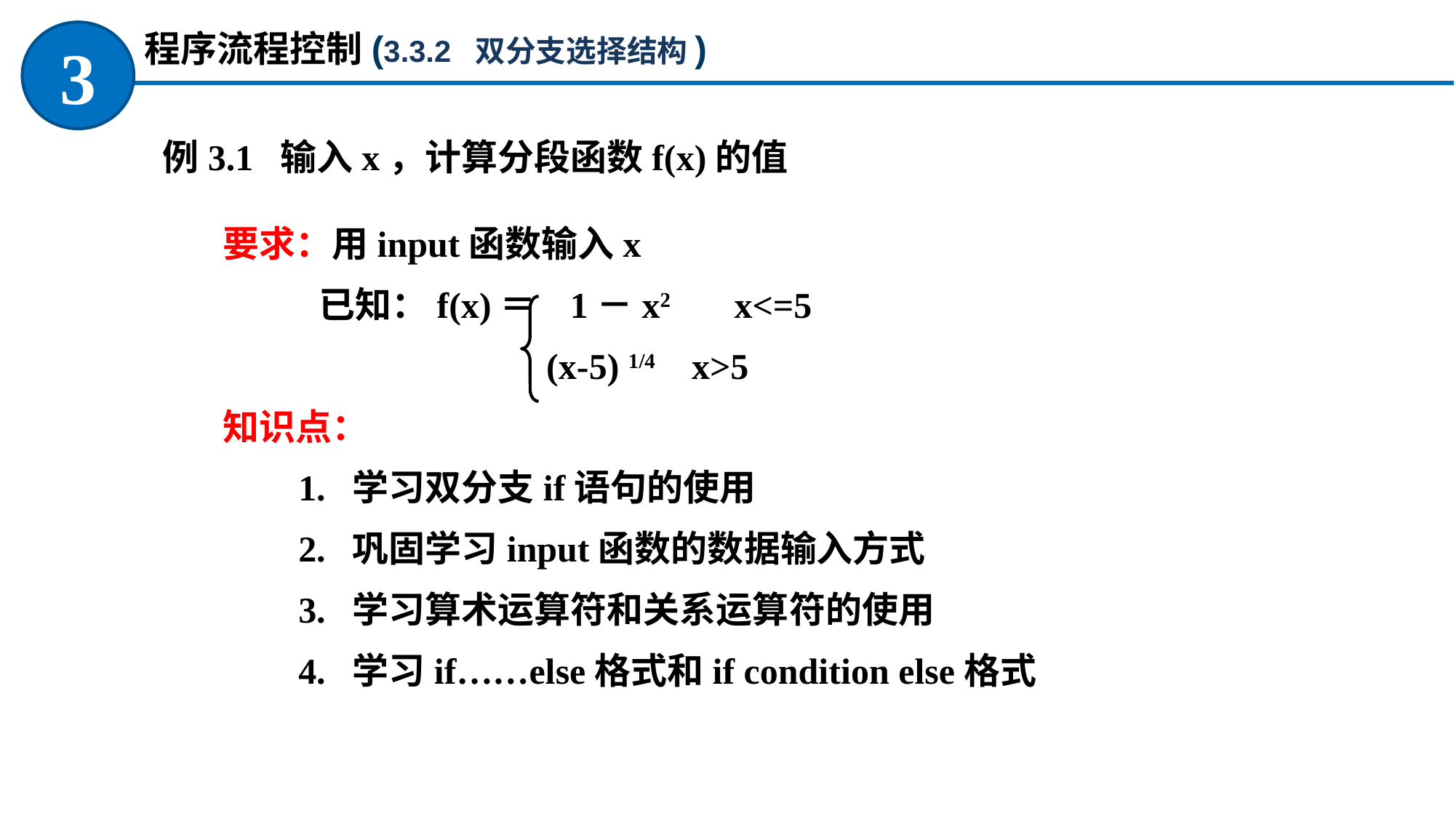

程序流程控制(3.3.2  双分支选择结构)
3
例3.1  输入x，计算分段函数f(x)的值
要求：用input函数输入x
已知：f(x)＝   1－x2       x<=5
                         (x-5) 1/4    x>5
知识点：
1.  学习双分支if语句的使用
2.  巩固学习input函数的数据输入方式
3.  学习算术运算符和关系运算符的使用
4.  学习if……else格式和if condition else格式